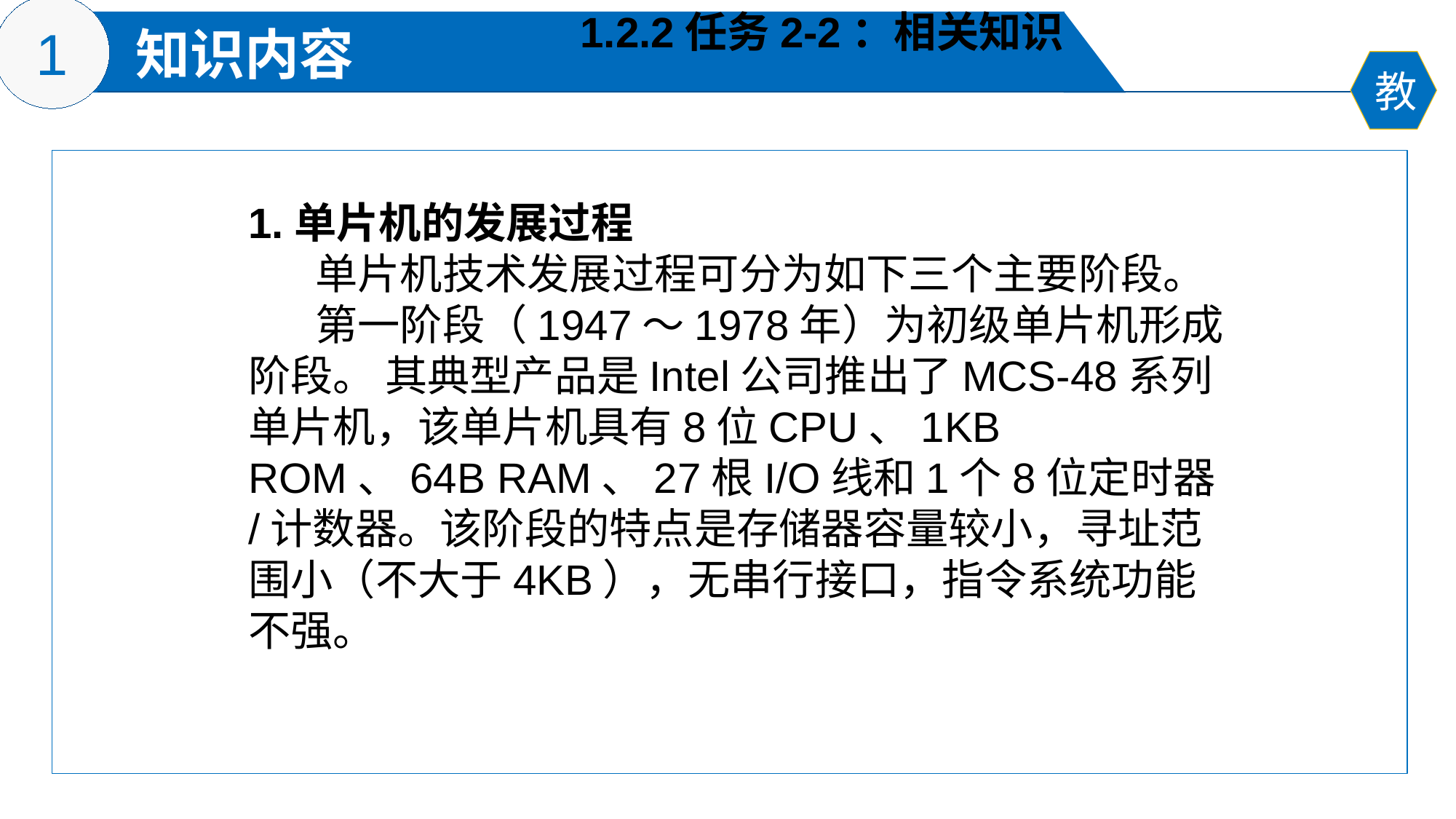

1.2.2任务2-2：相关知识
1.单片机的发展过程
      单片机技术发展过程可分为如下三个主要阶段。
      第一阶段（1947～1978年）为初级单片机形成阶段。 其典型产品是Intel公司推出了MCS-48系列单片机，该单片机具有8位CPU、1KB ROM、64B RAM、27根I/O线和1个8位定时器/计数器。该阶段的特点是存储器容量较小，寻址范围小（不大于4KB），无串行接口，指令系统功能不强。